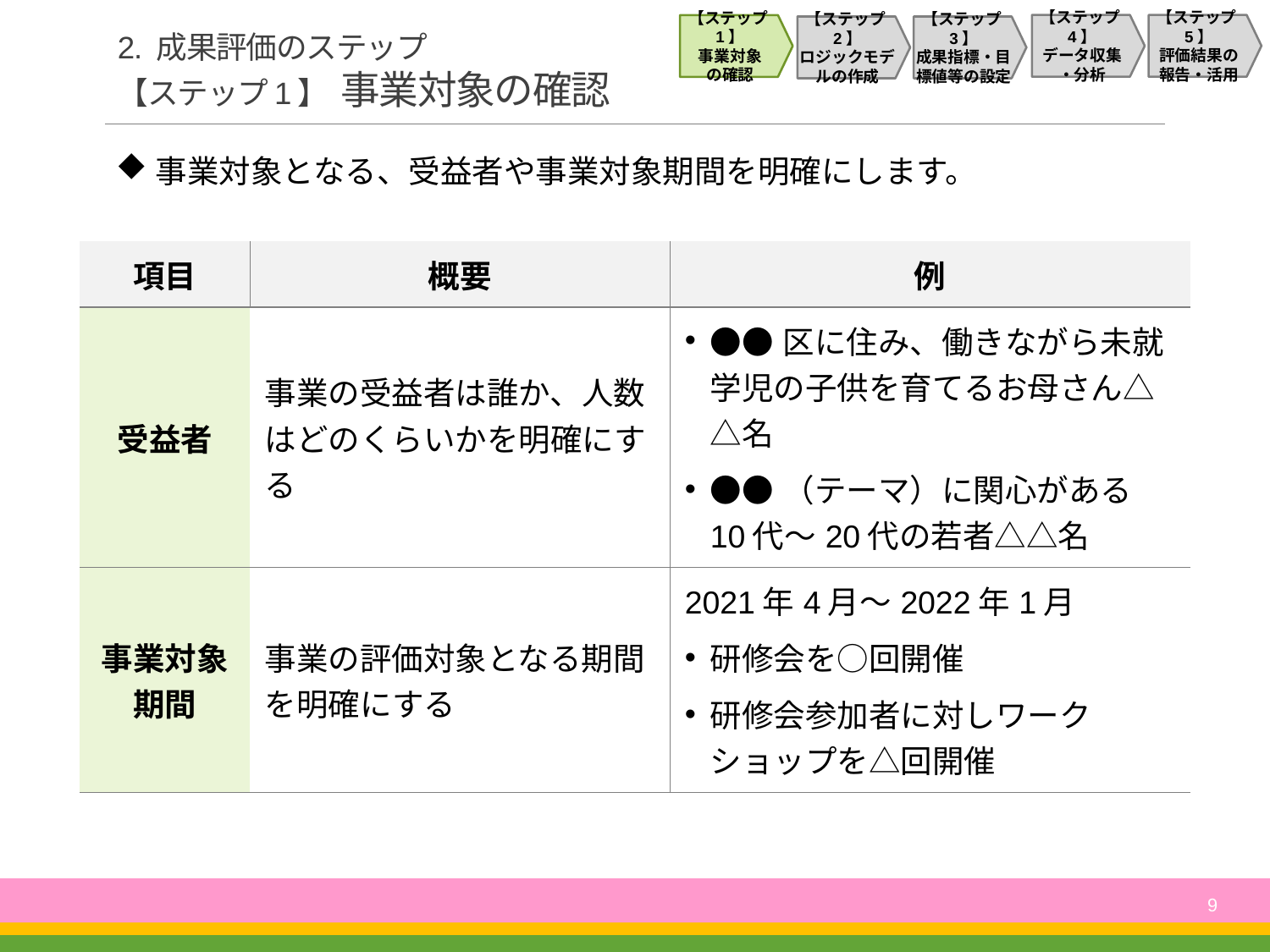

【ステップ4】
データ収集
・分析
【ステップ5】
評価結果の
報告・活用
【ステップ1】
事業対象
の確認
【ステップ2】
ロジックモデルの作成
【ステップ3】
成果指標・目標値等の設定
# 2. 成果評価のステップ 【ステップ1】  事業対象の確認
事業対象となる、受益者や事業対象期間を明確にします。
| 項目 | 概要 | 例 |
| --- | --- | --- |
| 受益者 | 事業の受益者は誰か、人数はどのくらいかを明確にする | ●●区に住み、働きながら未就学児の子供を育てるお母さん△△名 ●●（テーマ）に関心がある10代～20代の若者△△名 |
| 事業対象期間 | 事業の評価対象となる期間を明確にする | 2021年4月～2022年1月 研修会を○回開催 研修会参加者に対しワークショップを△回開催 |
9